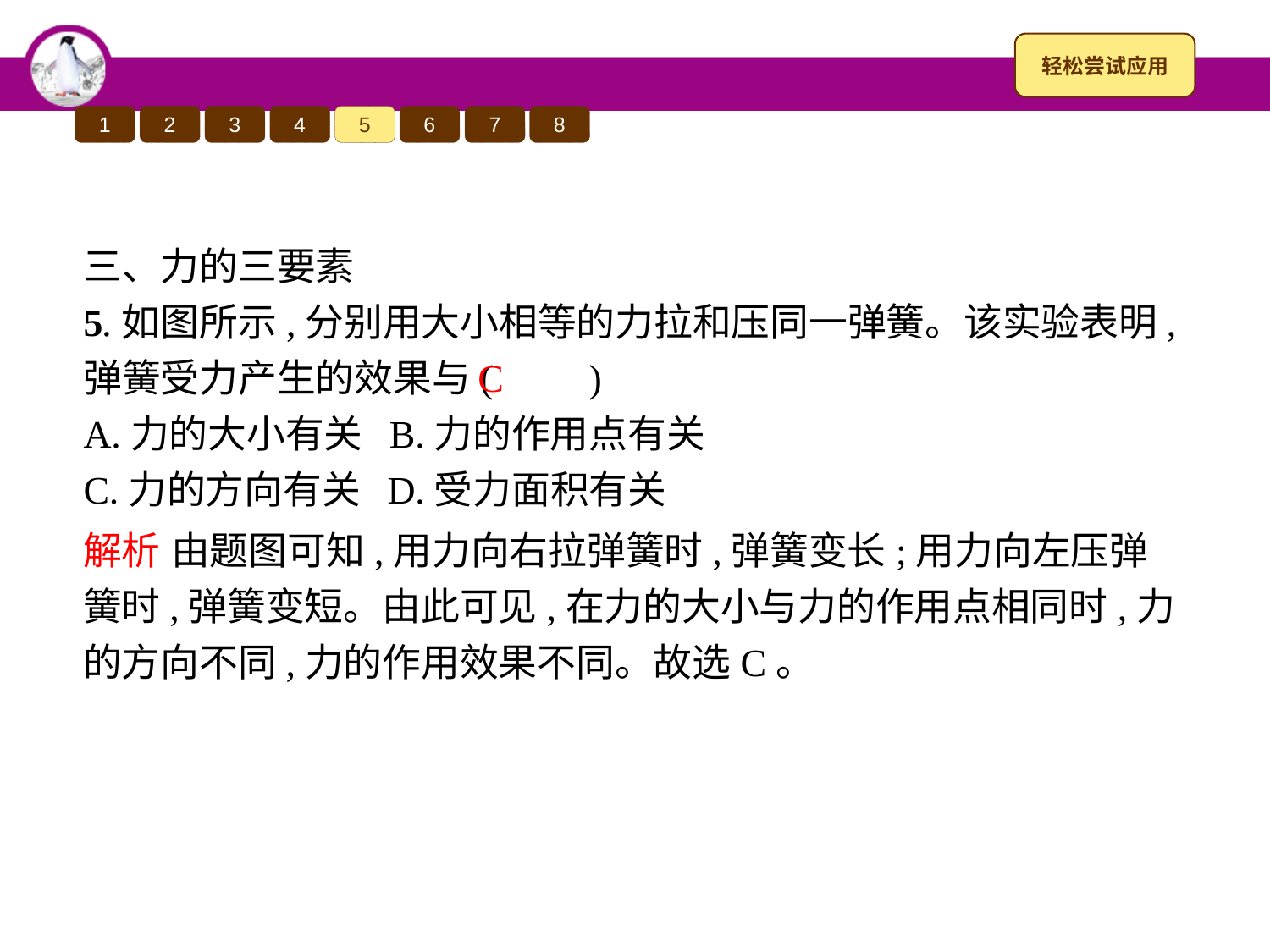

1
2
3
4
5
6
7
8
三、力的三要素
5.如图所示,分别用大小相等的力拉和压同一弹簧。该实验表明,弹簧受力产生的效果与(　　)
A.力的大小有关  B.力的作用点有关
C.力的方向有关  D.受力面积有关
C
解析 由题图可知,用力向右拉弹簧时,弹簧变长;用力向左压弹簧时,弹簧变短。由此可见,在力的大小与力的作用点相同时,力的方向不同,力的作用效果不同。故选C。